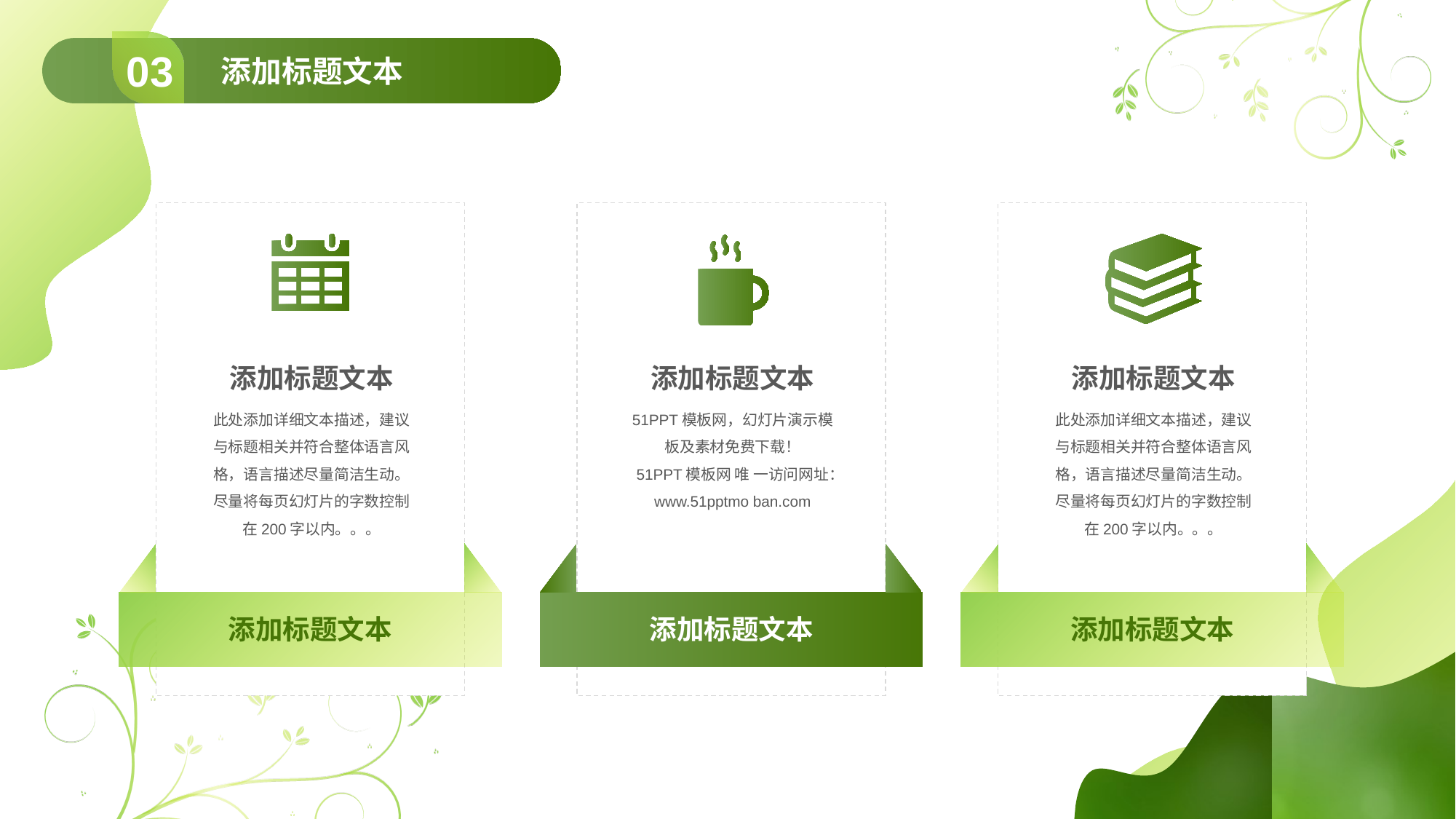

03
添加标题文本

添加标题文本

添加标题文本

添加标题文本

添加标题文本
此处添加详细文本描述，建议与标题相关并符合整体语言风格，语言描述尽量简洁生动。尽量将每页幻灯片的字数控制在200字以内。。。
添加标题文本
51PPT模板网，幻灯片演示模板及素材免费下载！
51PPT模板网 唯 一访问网址：www.51pptmo ban.com
添加标题文本
此处添加详细文本描述，建议与标题相关并符合整体语言风格，语言描述尽量简洁生动。尽量将每页幻灯片的字数控制在200字以内。。。